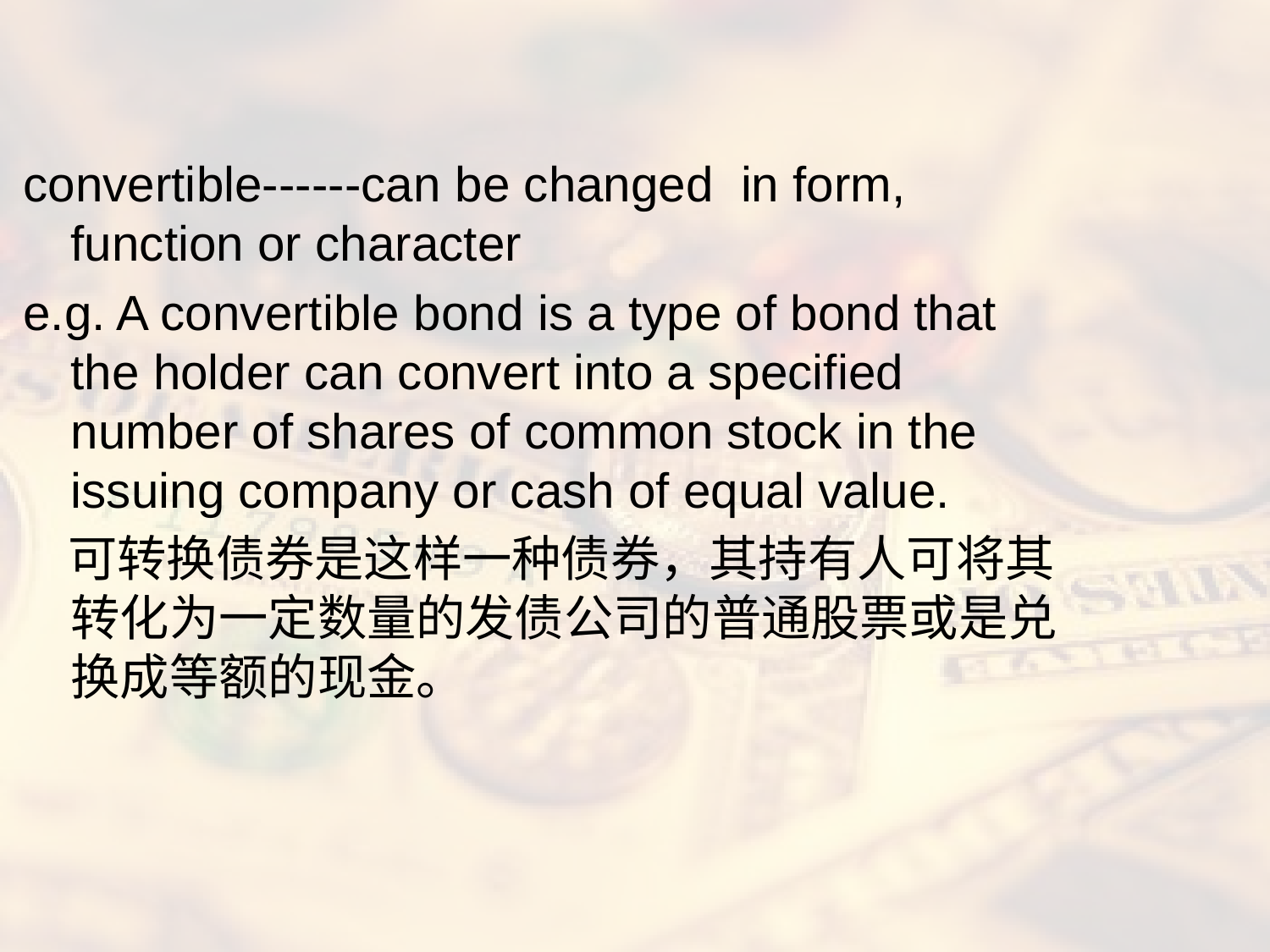

#
convertible------can be changed  in form, function or character
e.g. A convertible bond is a type of bond that the holder can convert into a specified number of shares of common stock in the issuing company or cash of equal value.
   可转换债券是这样一种债券，其持有人可将其转化为一定数量的发债公司的普通股票或是兑换成等额的现金。